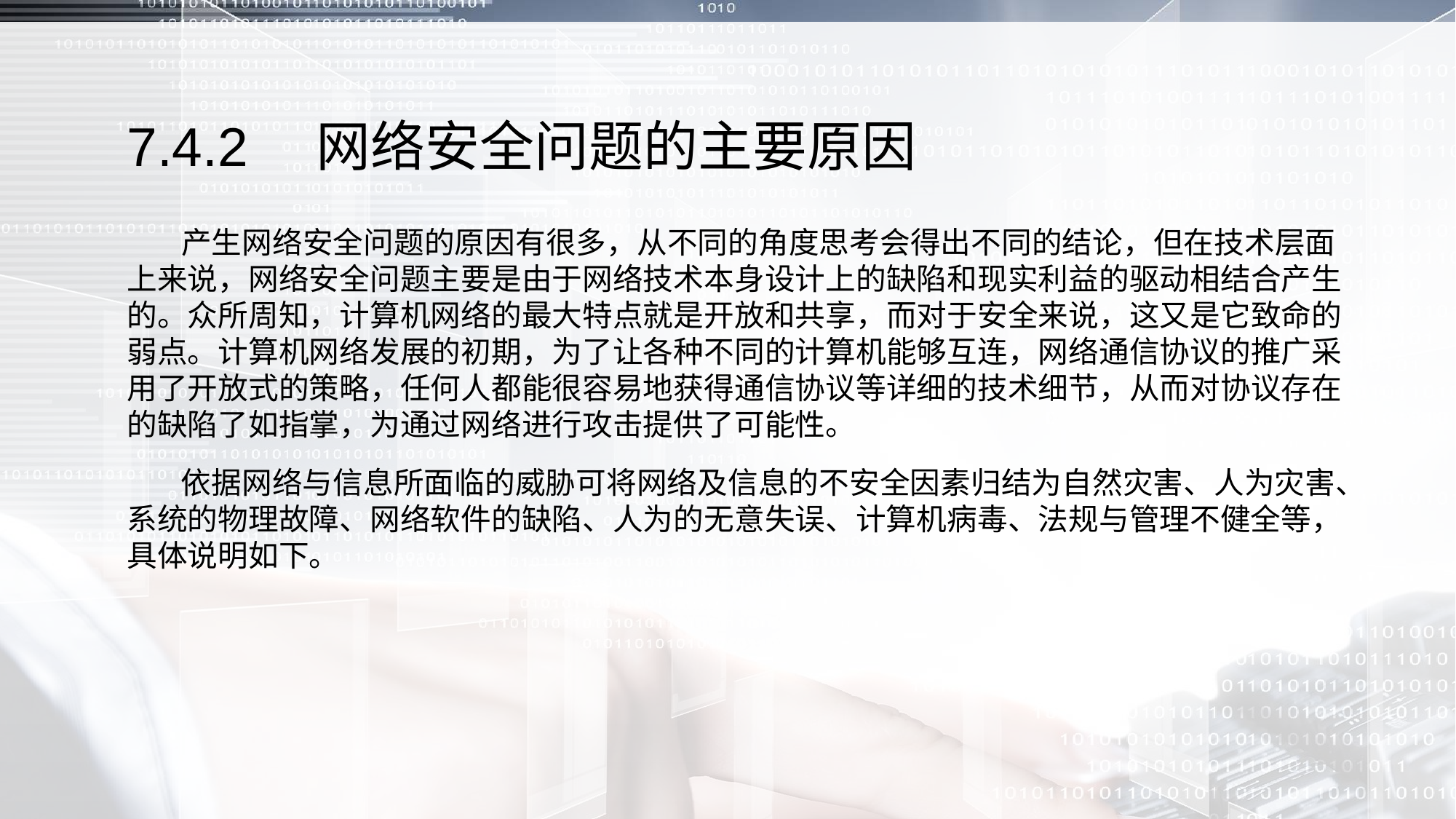

# 7.4.2　网络安全问题的主要原因
       产生网络安全问题的原因有很多，从不同的角度思考会得出不同的结论，但在技术层面上来说，网络安全问题主要是由于网络技术本身设计上的缺陷和现实利益的驱动相结合产生的。众所周知，计算机网络的最大特点就是开放和共享，而对于安全来说，这又是它致命的弱点。计算机网络发展的初期，为了让各种不同的计算机能够互连，网络通信协议的推广采用了开放式的策略，任何人都能很容易地获得通信协议等详细的技术细节，从而对协议存在的缺陷了如指掌，为通过网络进行攻击提供了可能性。

       依据网络与信息所面临的威胁可将网络及信息的不安全因素归结为自然灾害、人为灾害、系统的物理故障、网络软件的缺陷、人为的无意失误、计算机病毒、法规与管理不健全等，具体说明如下。